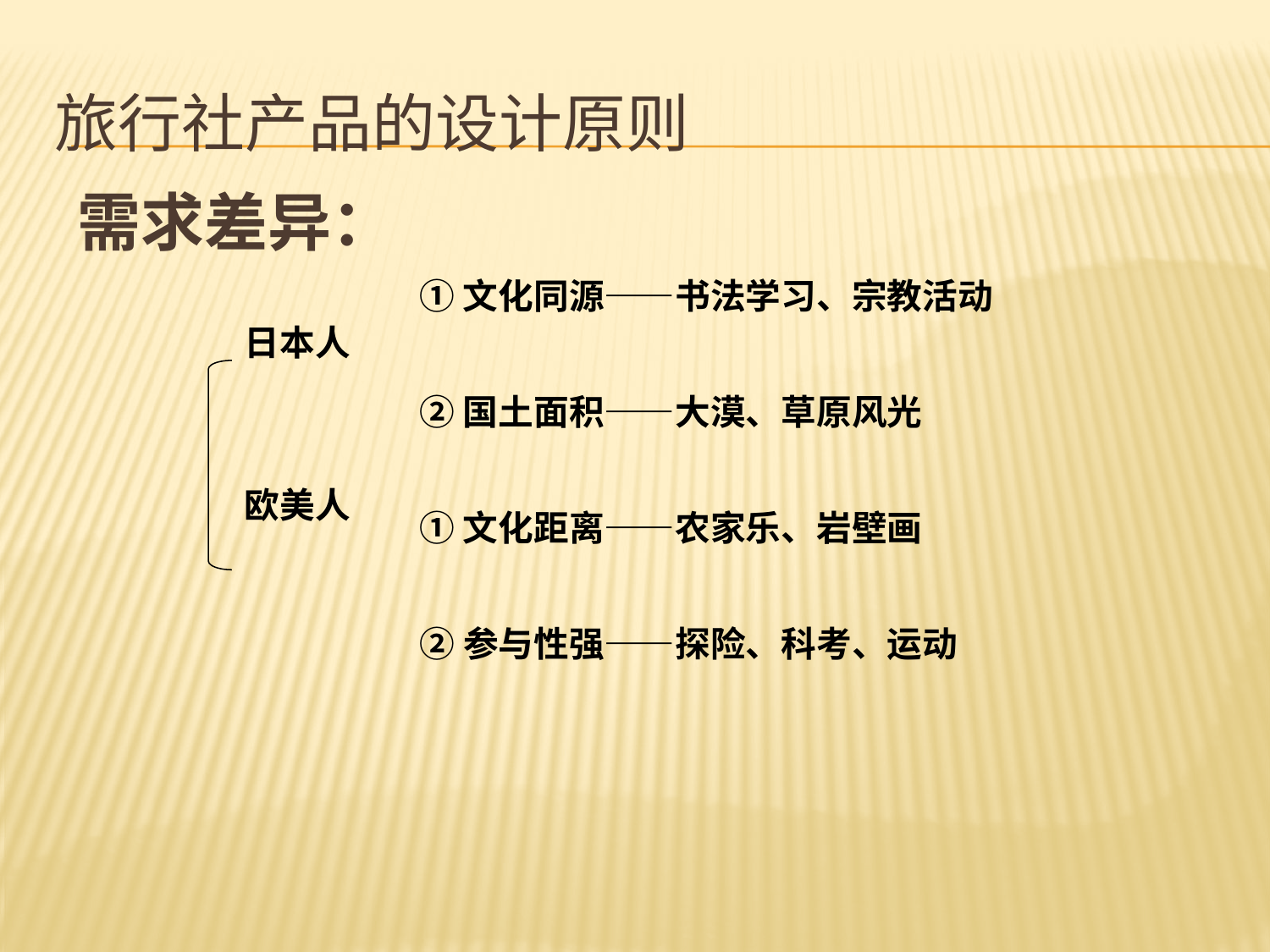

# 旅行社产品的设计原则
需求差异：

①文化同源——书法学习、宗教活动
日本人

②国土面积——大漠、草原风光
欧美人
①文化距离——农家乐、岩壁画
②参与性强——探险、科考、运动